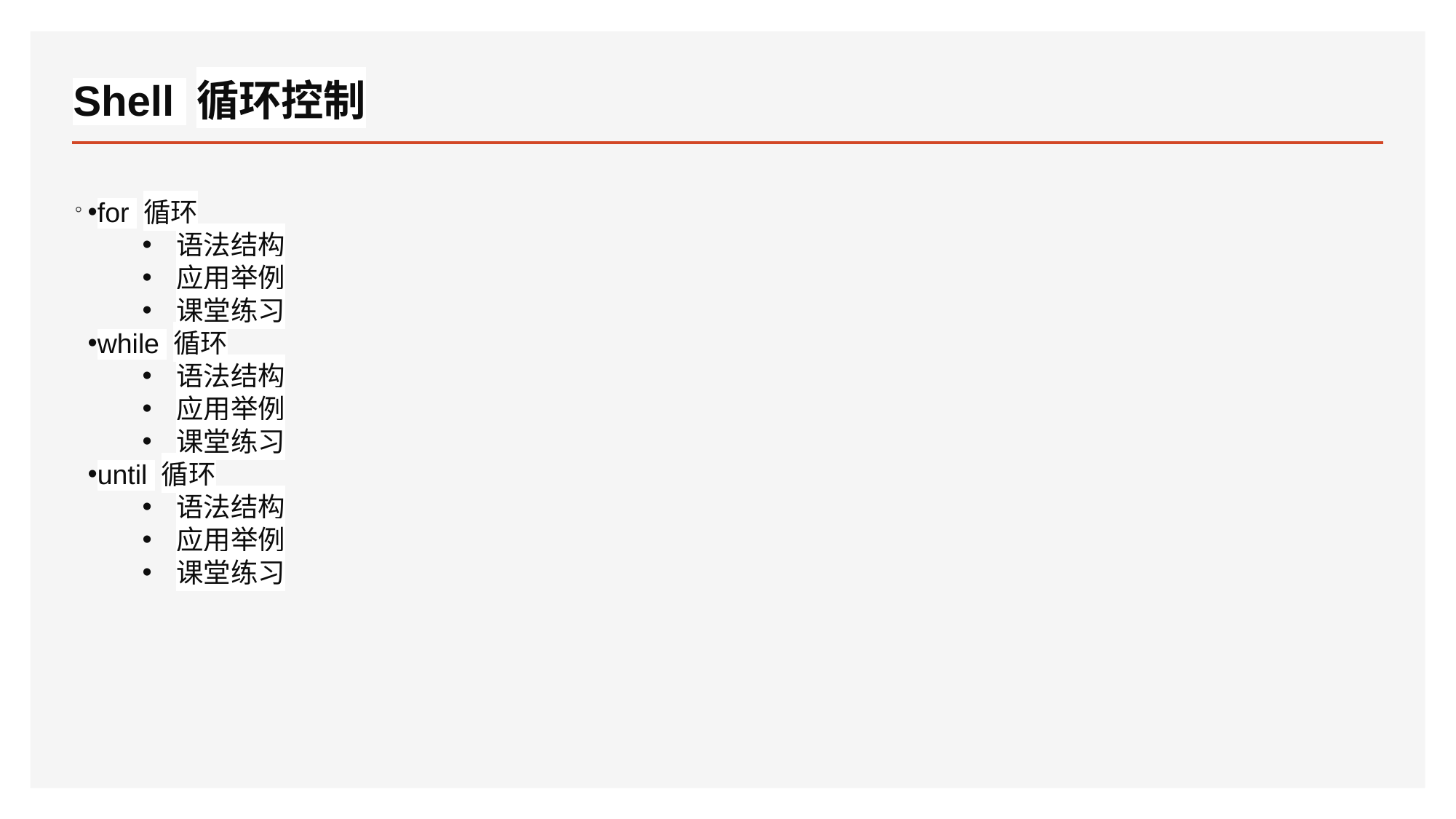

# Shell 循环控制
。
for 循环
语法结构
应用举例
课堂练习
while 循环
语法结构
应用举例
课堂练习
until 循环
语法结构
应用举例
课堂练习